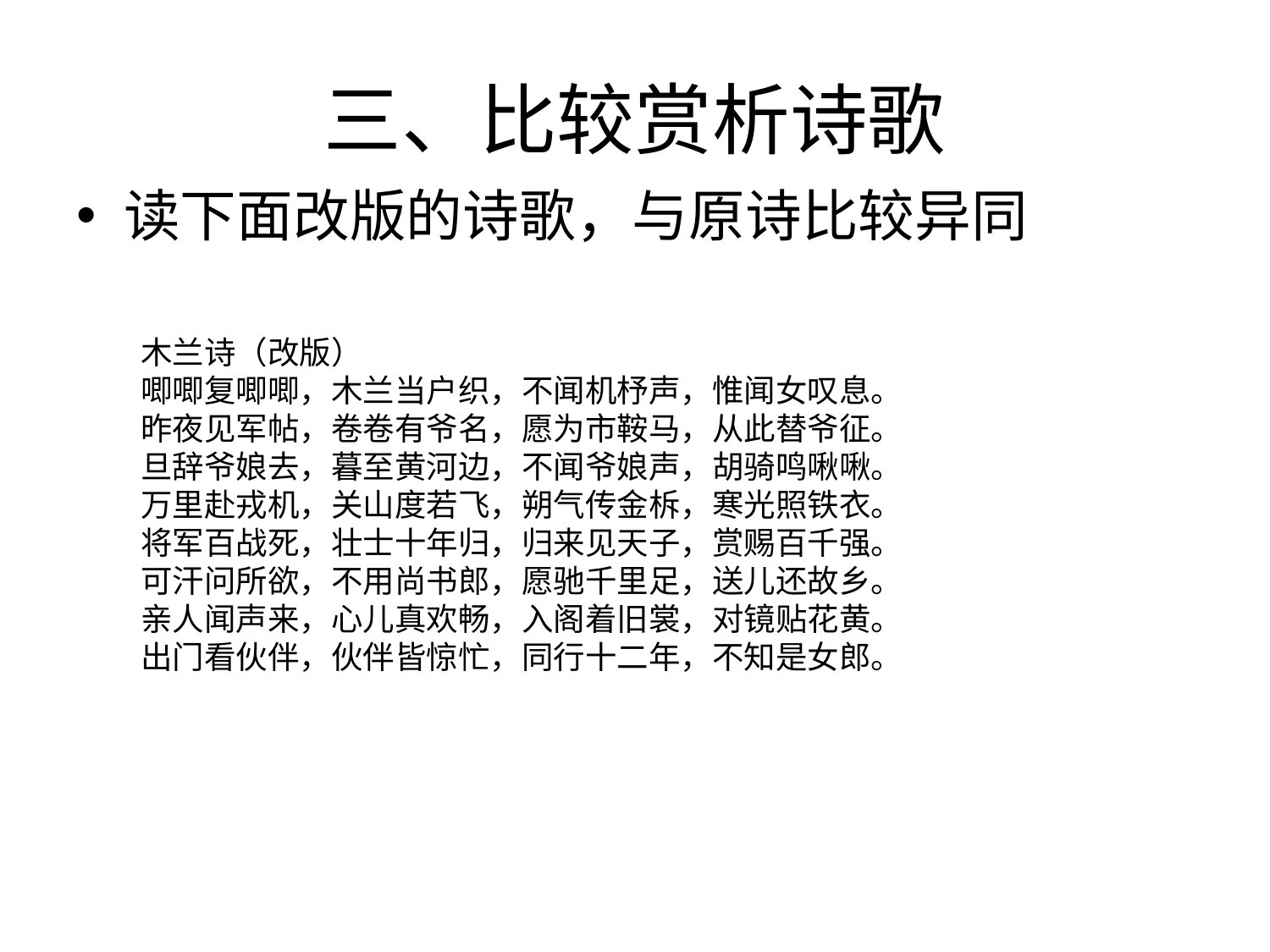

# 三、比较赏析诗歌
读下面改版的诗歌，与原诗比较异同

木兰诗（改版）
唧唧复唧唧，木兰当户织，不闻机杼声，惟闻女叹息。
昨夜见军帖，卷卷有爷名，愿为市鞍马，从此替爷征。
旦辞爷娘去，暮至黄河边，不闻爷娘声，胡骑鸣啾啾。
万里赴戎机，关山度若飞，朔气传金柝，寒光照铁衣。
将军百战死，壮士十年归，归来见天子，赏赐百千强。
可汗问所欲，不用尚书郎，愿驰千里足，送儿还故乡。
亲人闻声来，心儿真欢畅，入阁着旧裳，对镜贴花黄。
出门看伙伴，伙伴皆惊忙，同行十二年，不知是女郎。